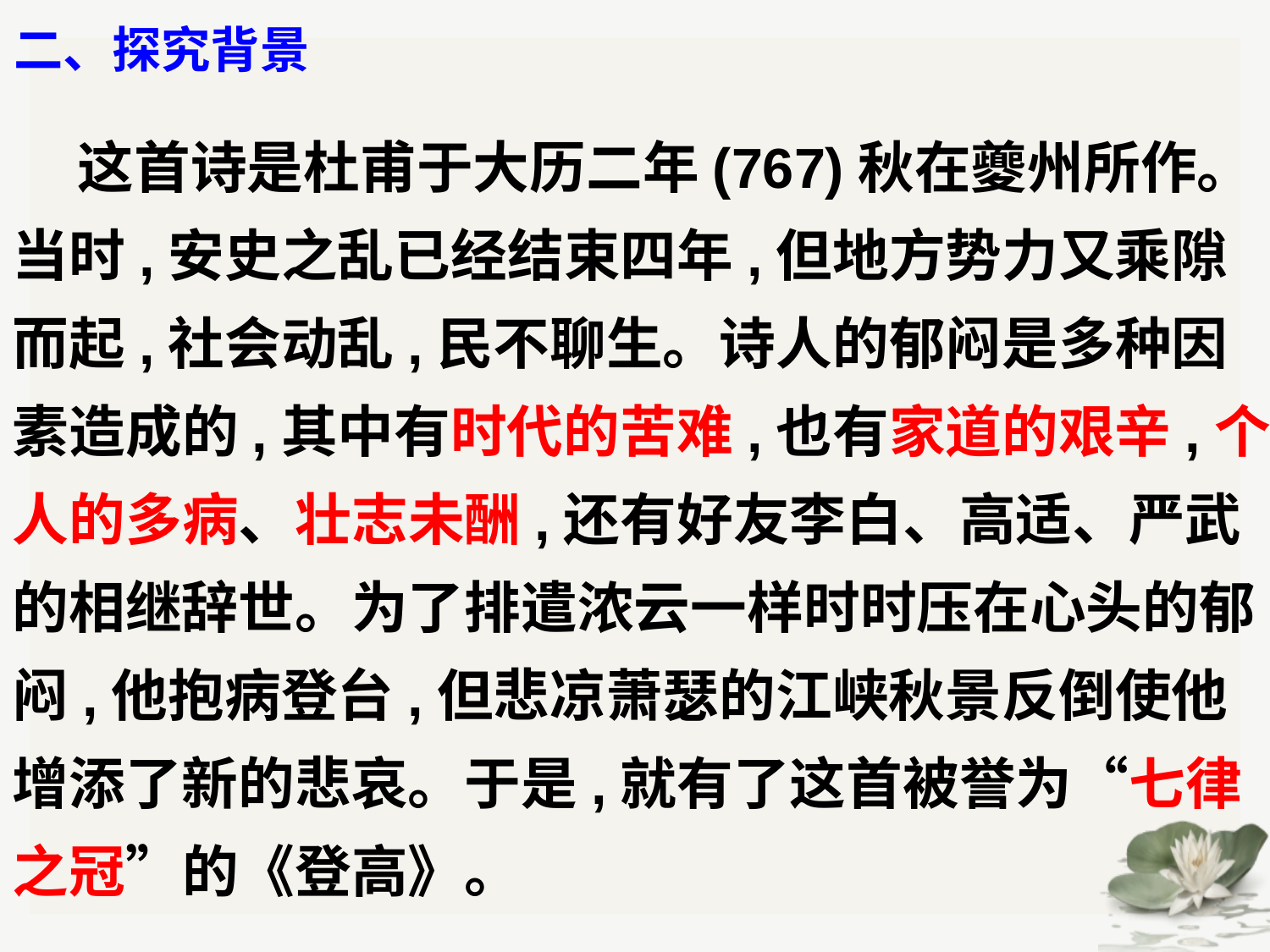

二、探究背景
    这首诗是杜甫于大历二年(767)秋在夔州所作。当时,安史之乱已经结束四年,但地方势力又乘隙而起,社会动乱,民不聊生。诗人的郁闷是多种因素造成的,其中有时代的苦难,也有家道的艰辛,个人的多病、壮志未酬,还有好友李白、高适、严武的相继辞世。为了排遣浓云一样时时压在心头的郁闷,他抱病登台,但悲凉萧瑟的江峡秋景反倒使他增添了新的悲哀。于是,就有了这首被誉为“七律之冠”的《登高》。